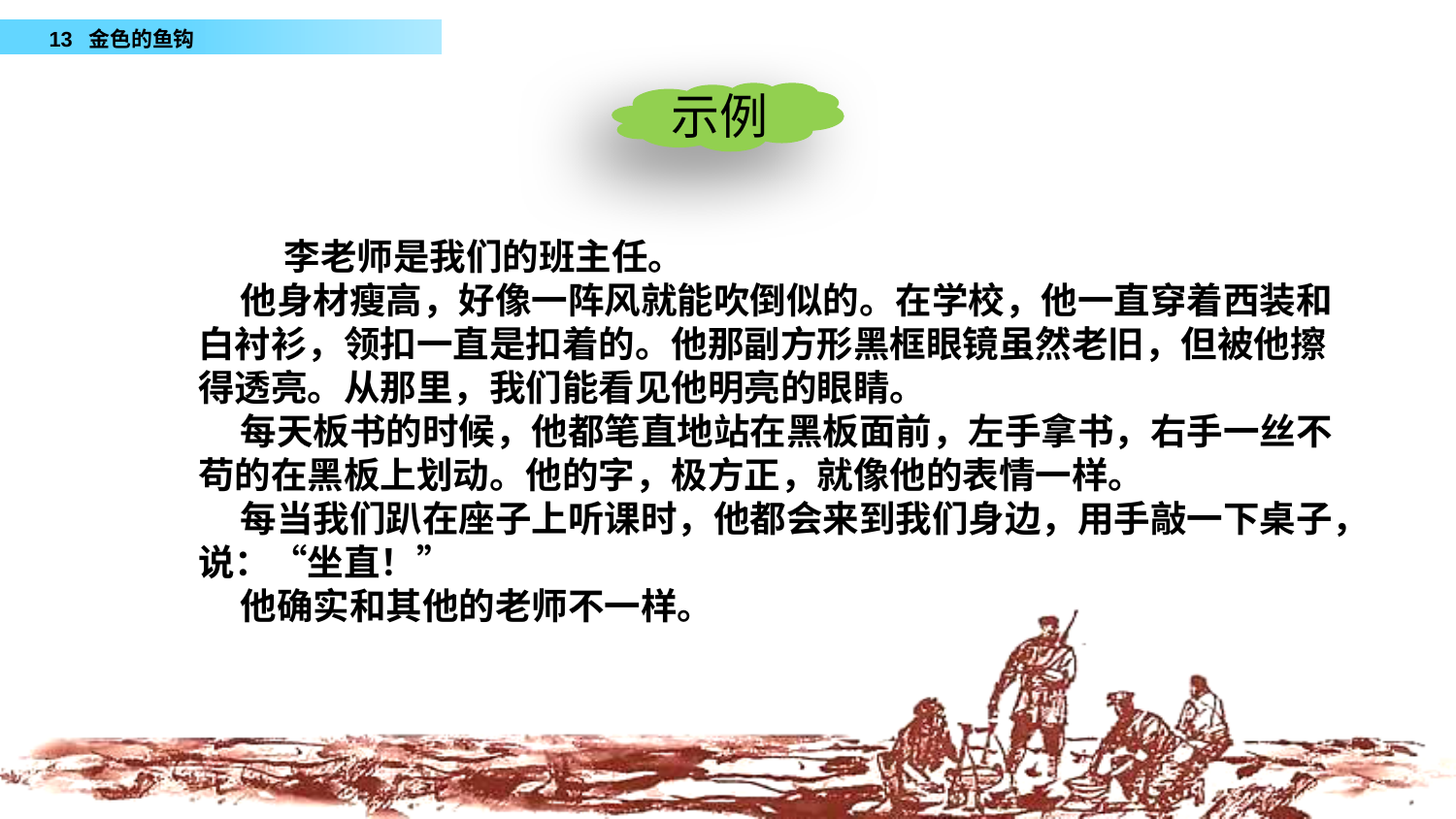

示例
            李老师是我们的班主任。
    他身材瘦高，好像一阵风就能吹倒似的。在学校，他一直穿着西装和白衬衫，领扣一直是扣着的。他那副方形黑框眼镜虽然老旧，但被他擦得透亮。从那里，我们能看见他明亮的眼睛。
    每天板书的时候，他都笔直地站在黑板面前，左手拿书，右手一丝不苟的在黑板上划动。他的字，极方正，就像他的表情一样。
    每当我们趴在座子上听课时，他都会来到我们身边，用手敲一下桌子，说：“坐直！”
    他确实和其他的老师不一样。